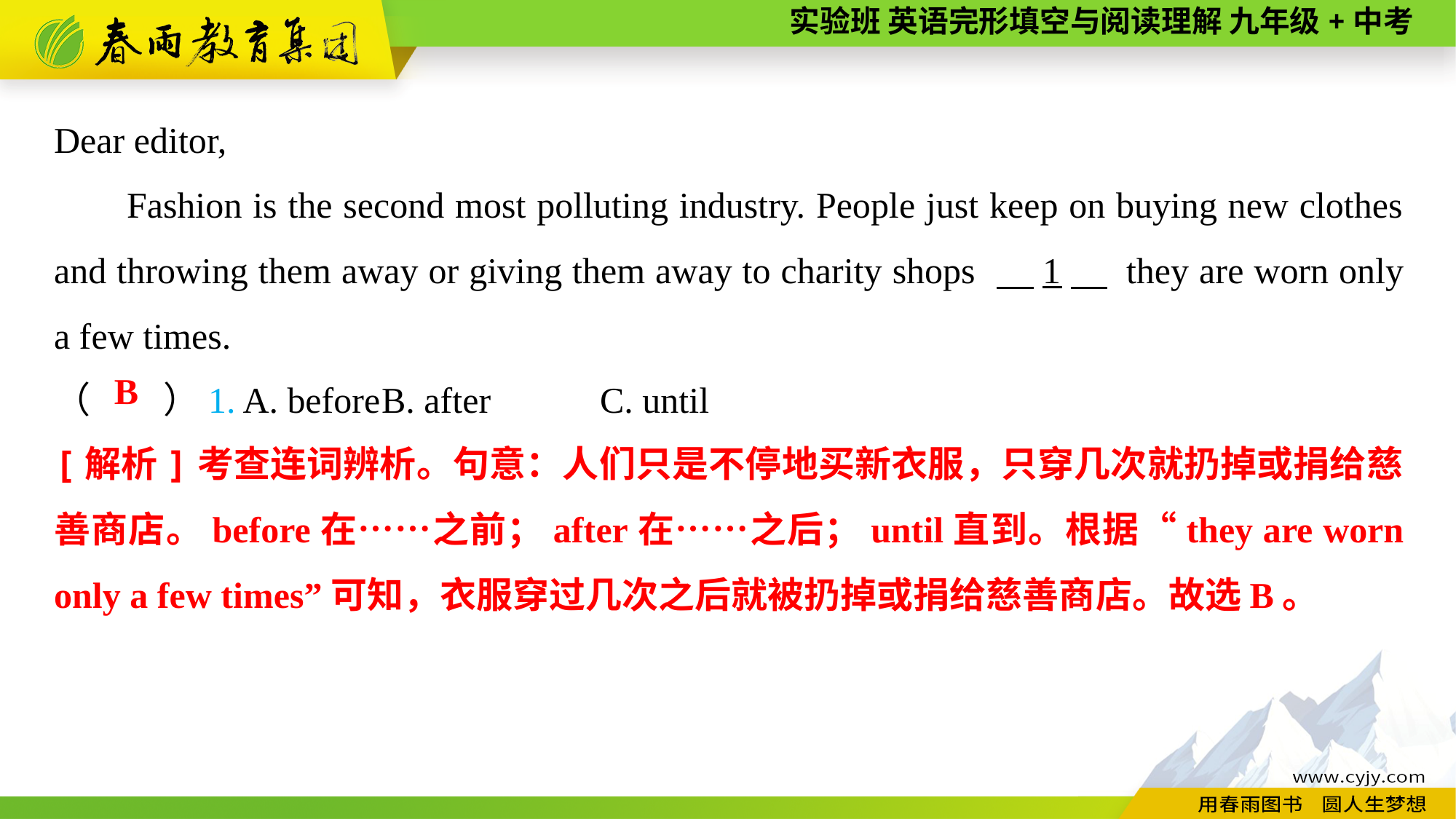

Dear editor,
Fashion is the second most polluting industry. People just keep on buying new clothes and throwing them away or giving them away to charity shops 　1　 they are worn only a few times.
（　　）1. A. before	B. after	C. until
B
[解析]考查连词辨析。句意：人们只是不停地买新衣服，只穿几次就扔掉或捐给慈善商店。before在……之前；after在……之后；until直到。根据“they are worn only a few times”可知，衣服穿过几次之后就被扔掉或捐给慈善商店。故选B。